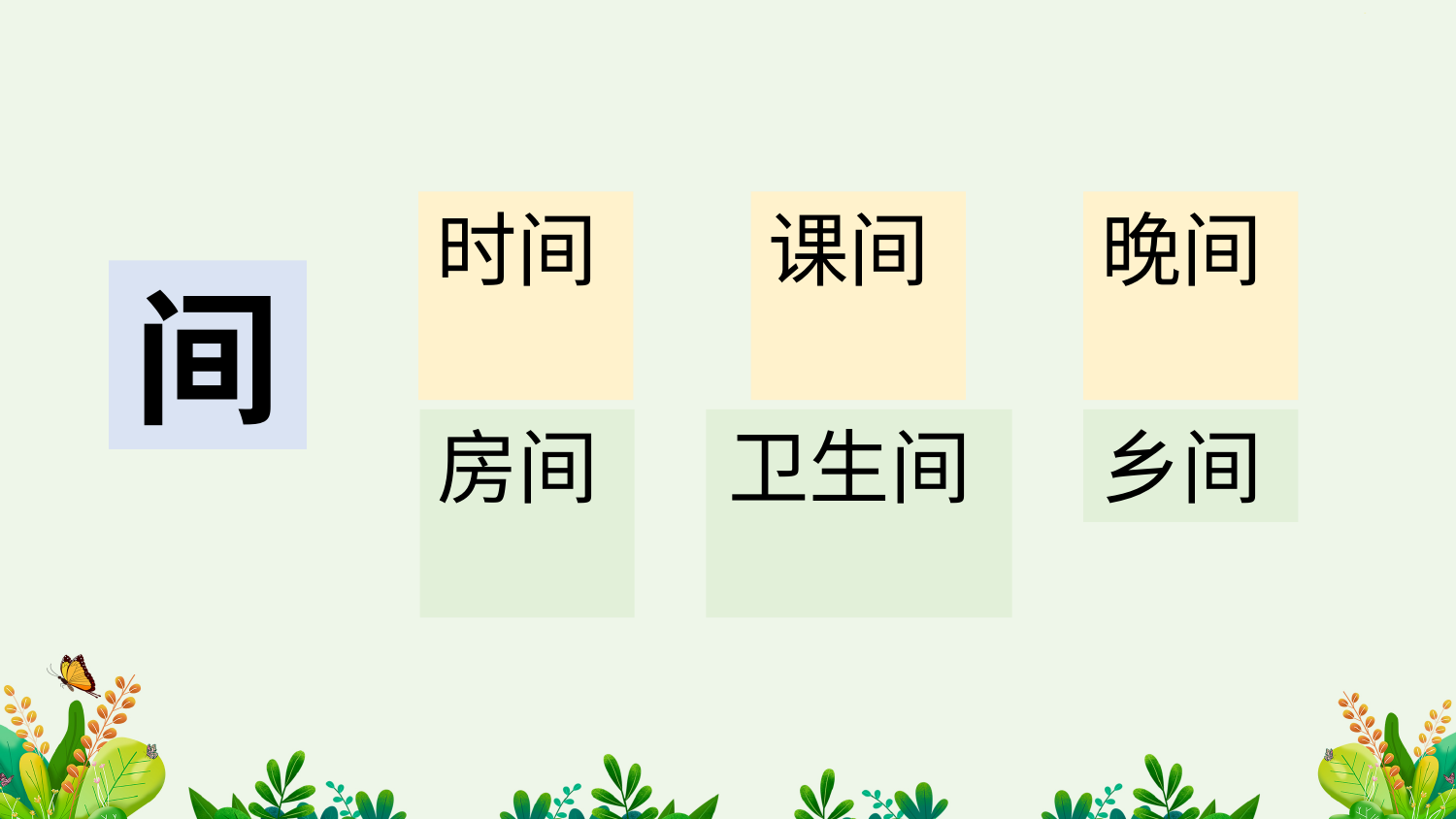

时间
课间
晚间
间
房间
卫生间
乡间